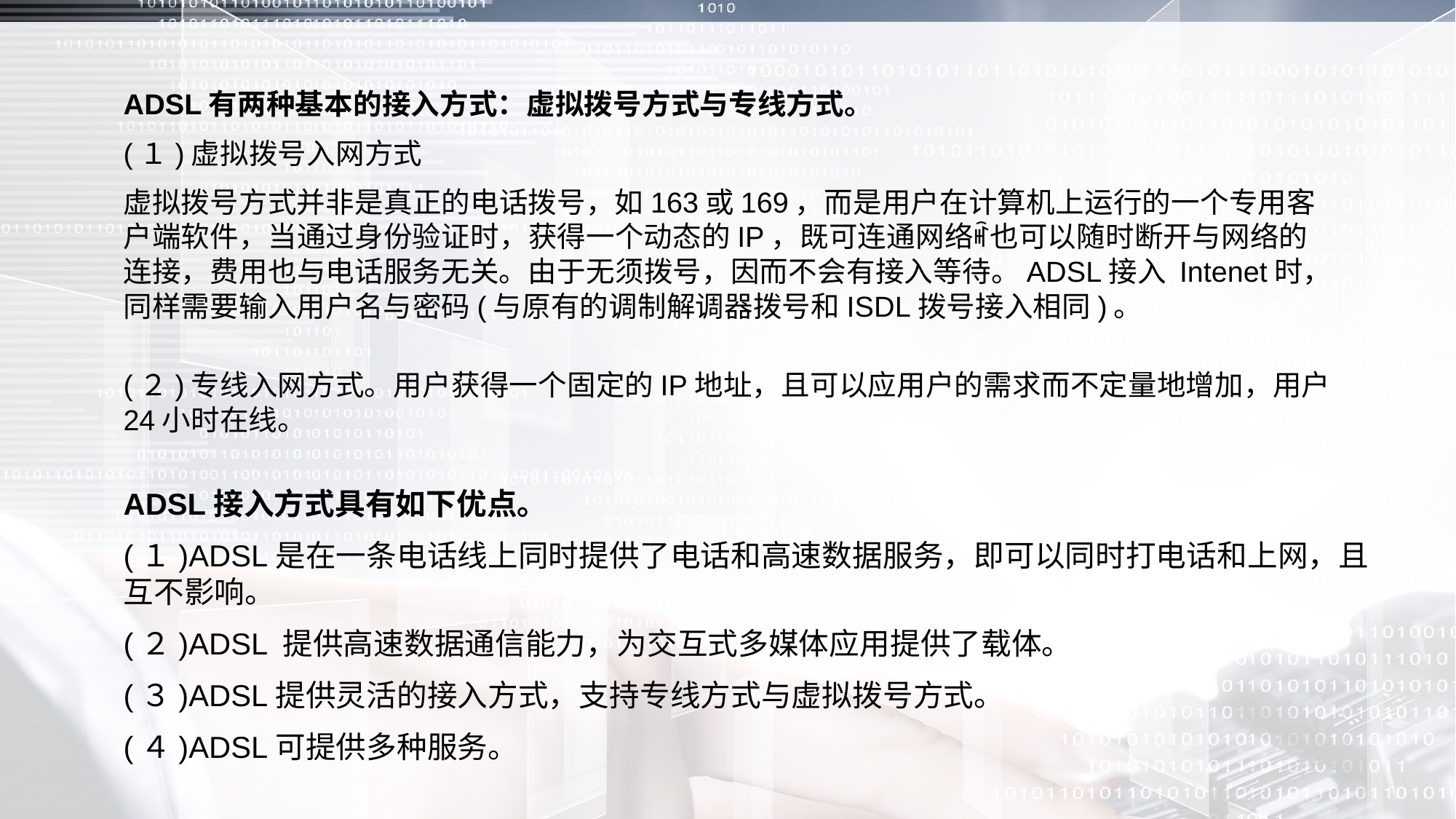

ADSL有两种基本的接入方式：虚拟拨号方式与专线方式。
(１)虚拟拨号入网方式
虚拟拨号方式并非是真正的电话拨号，如163或169，而是用户在计算机上运行的一个专用客户端软件，当通过身份验证时，获得一个动态的IP，既可连通网络ꎬ也可以随时断开与网络的连接，费用也与电话服务无关。由于无须拨号，因而不会有接入等待。ADSL接入 Intenet时，同样需要输入用户名与密码(与原有的调制解调器拨号和ISDL拨号接入相同)。
(２)专线入网方式。用户获得一个固定的IP地址，且可以应用户的需求而不定量地增加，用户24小时在线。
ADSL接入方式具有如下优点。
(１)ADSL是在一条电话线上同时提供了电话和高速数据服务，即可以同时打电话和上网，且互不影响。
(２)ADSL 提供高速数据通信能力，为交互式多媒体应用提供了载体。
(３)ADSL提供灵活的接入方式，支持专线方式与虚拟拨号方式。
(４)ADSL可提供多种服务。